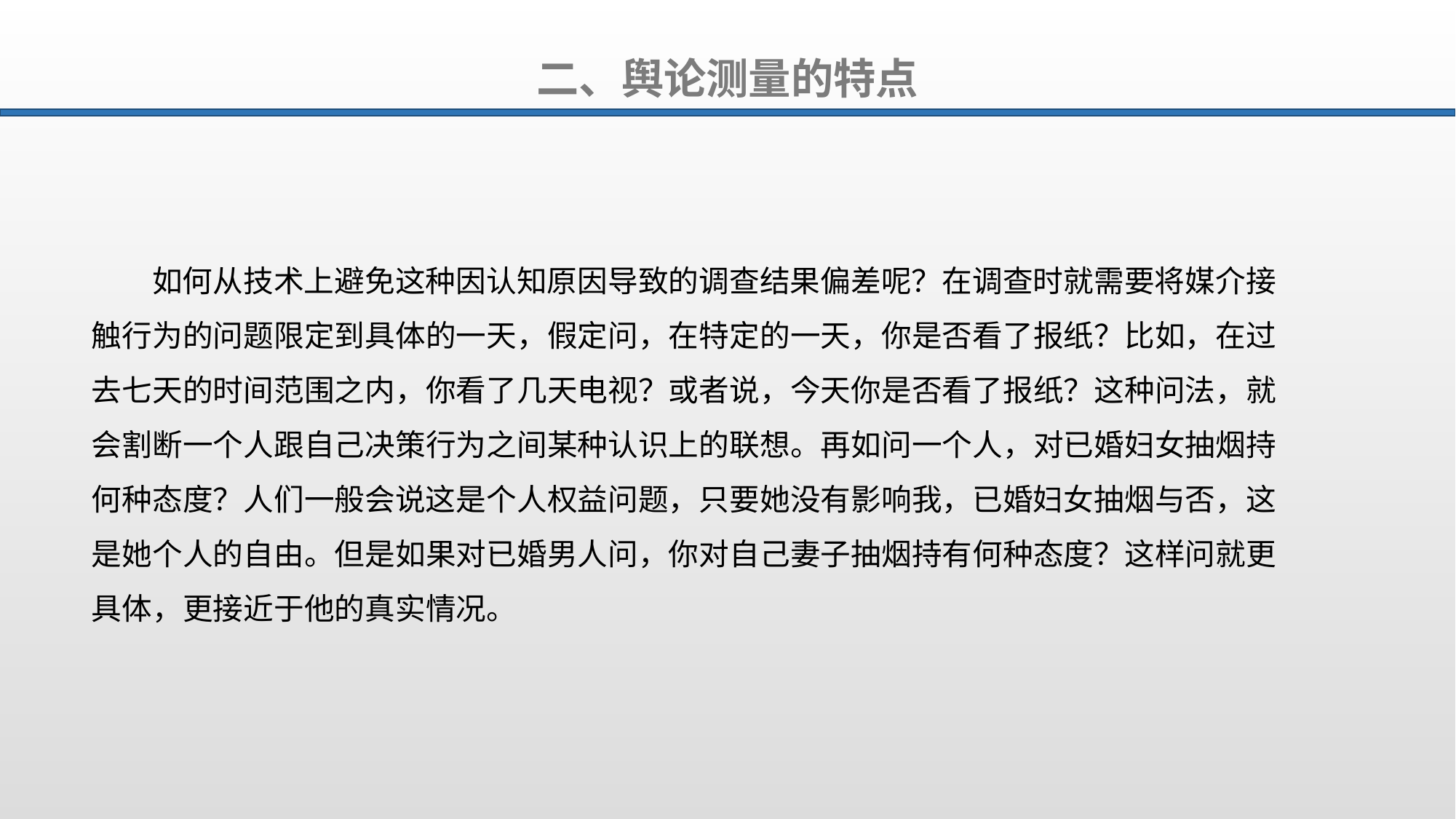

二、舆论测量的特点

如何从技术上避免这种因认知原因导致的调查结果偏差呢？在调查时就需要将媒介接触行为的问题限定到具体的一天，假定问，在特定的一天，你是否看了报纸？比如，在过去七天的时间范围之内，你看了几天电视？或者说，今天你是否看了报纸？这种问法，就会割断一个人跟自己决策行为之间某种认识上的联想。再如问一个人，对已婚妇女抽烟持何种态度？人们一般会说这是个人权益问题，只要她没有影响我，已婚妇女抽烟与否，这是她个人的自由。但是如果对已婚男人问，你对自己妻子抽烟持有何种态度？这样问就更具体，更接近于他的真实情况。